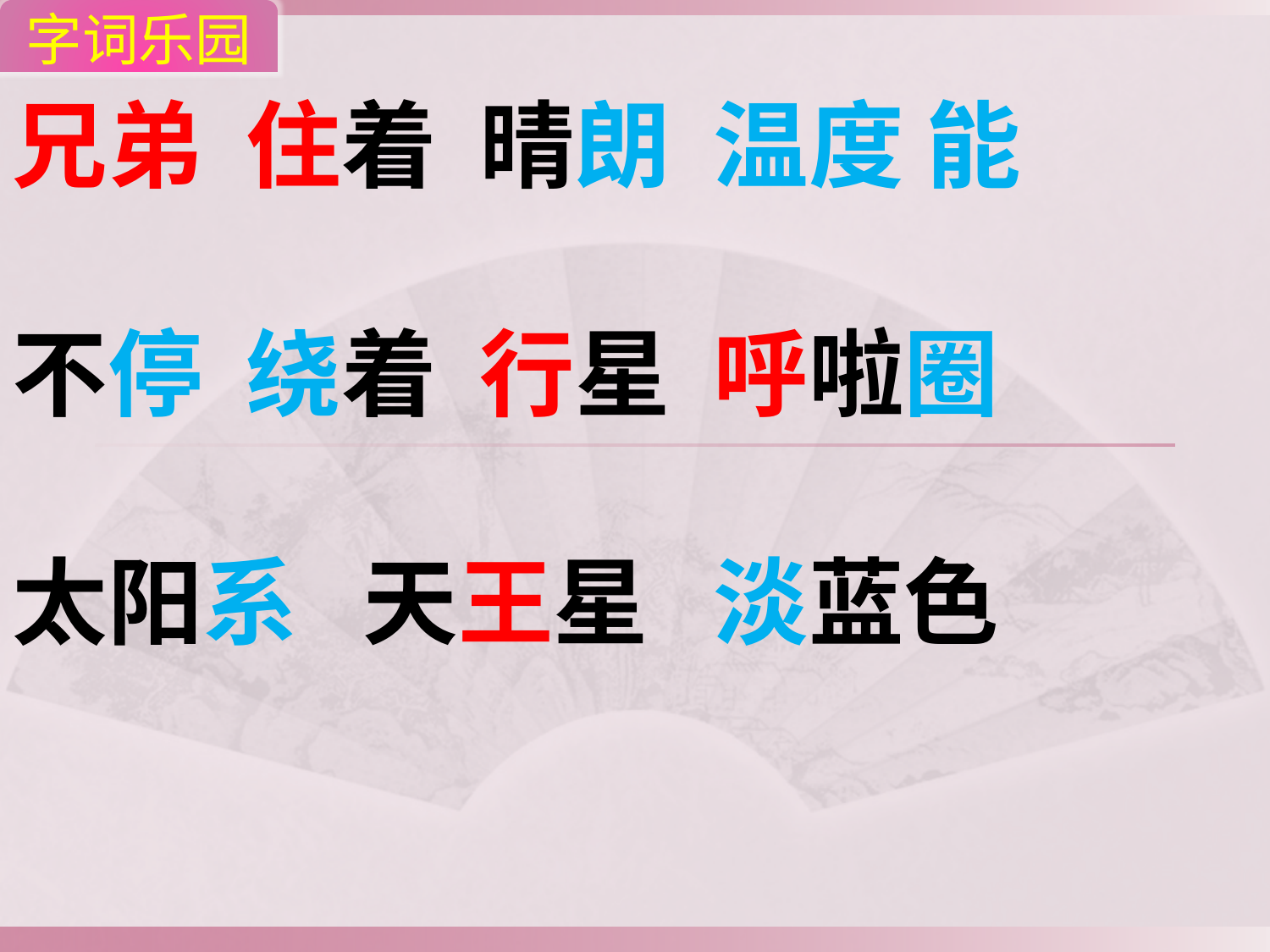

字词乐园
兄弟  住着  晴朗  温度 能

不停  绕着  行星  呼啦圈

太阳系   天王星   淡蓝色